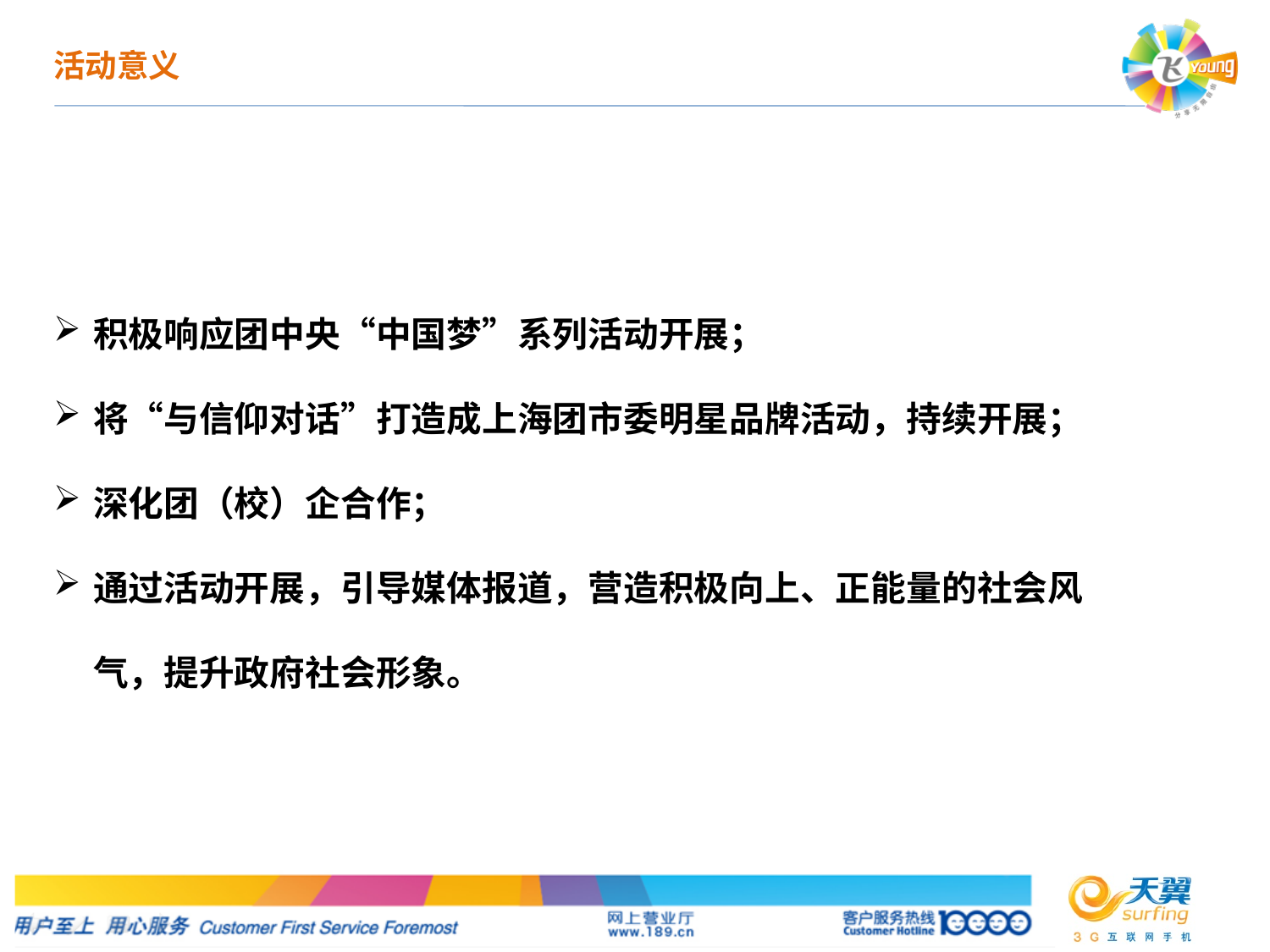

活动意义
积极响应团中央“中国梦”系列活动开展；
将“与信仰对话”打造成上海团市委明星品牌活动，持续开展；
深化团（校）企合作；
通过活动开展，引导媒体报道，营造积极向上、正能量的社会风气，提升政府社会形象。